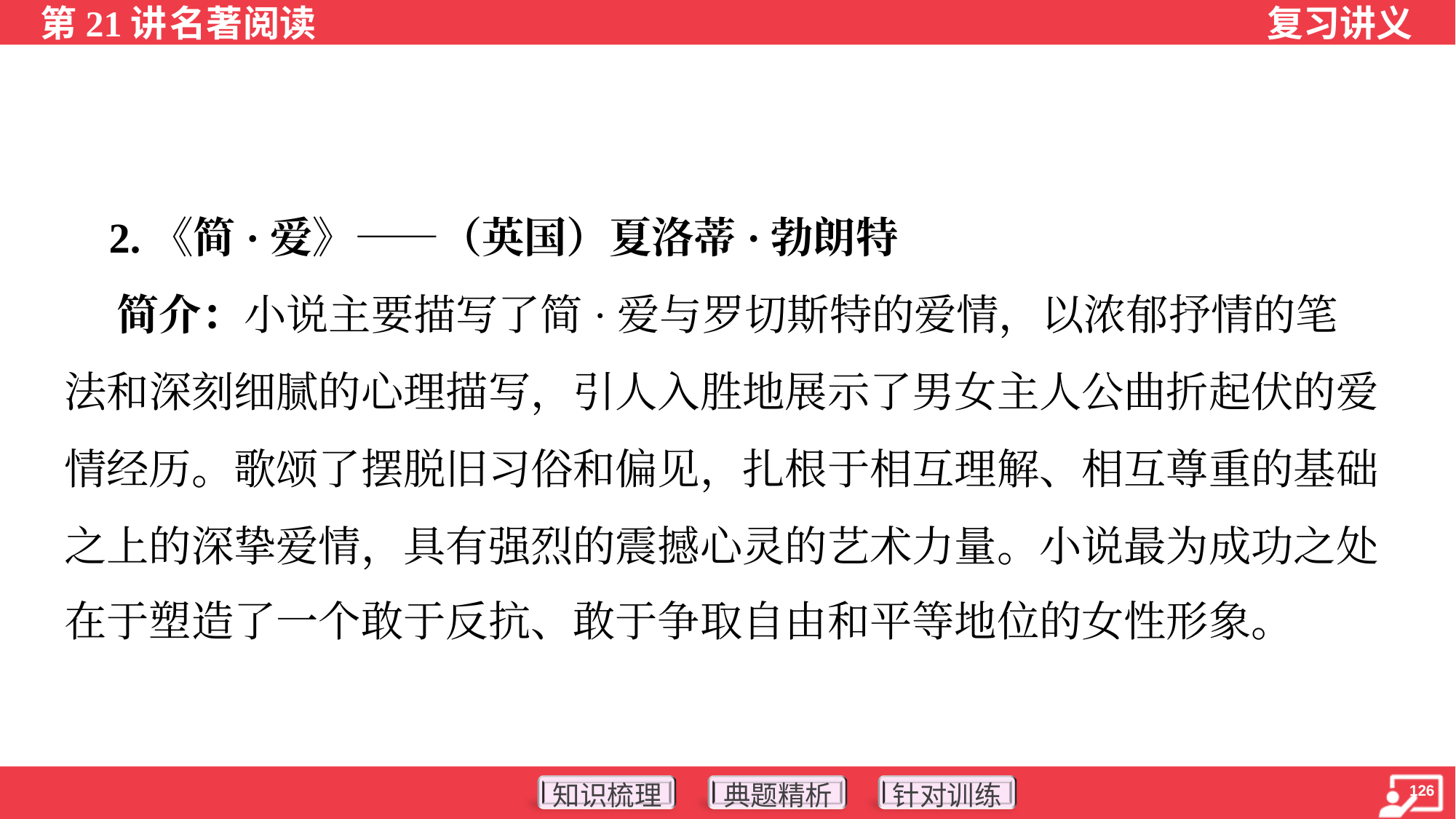

2.《简·爱》——（英国）夏洛蒂·勃朗特
    简介：小说主要描写了简·爱与罗切斯特的爱情，以浓郁抒情的笔
法和深刻细腻的心理描写，引人入胜地展示了男女主人公曲折起伏的爱
情经历。歌颂了摆脱旧习俗和偏见，扎根于相互理解、相互尊重的基础
之上的深挚爱情，具有强烈的震撼心灵的艺术力量。小说最为成功之处
在于塑造了一个敢于反抗、敢于争取自由和平等地位的女性形象。